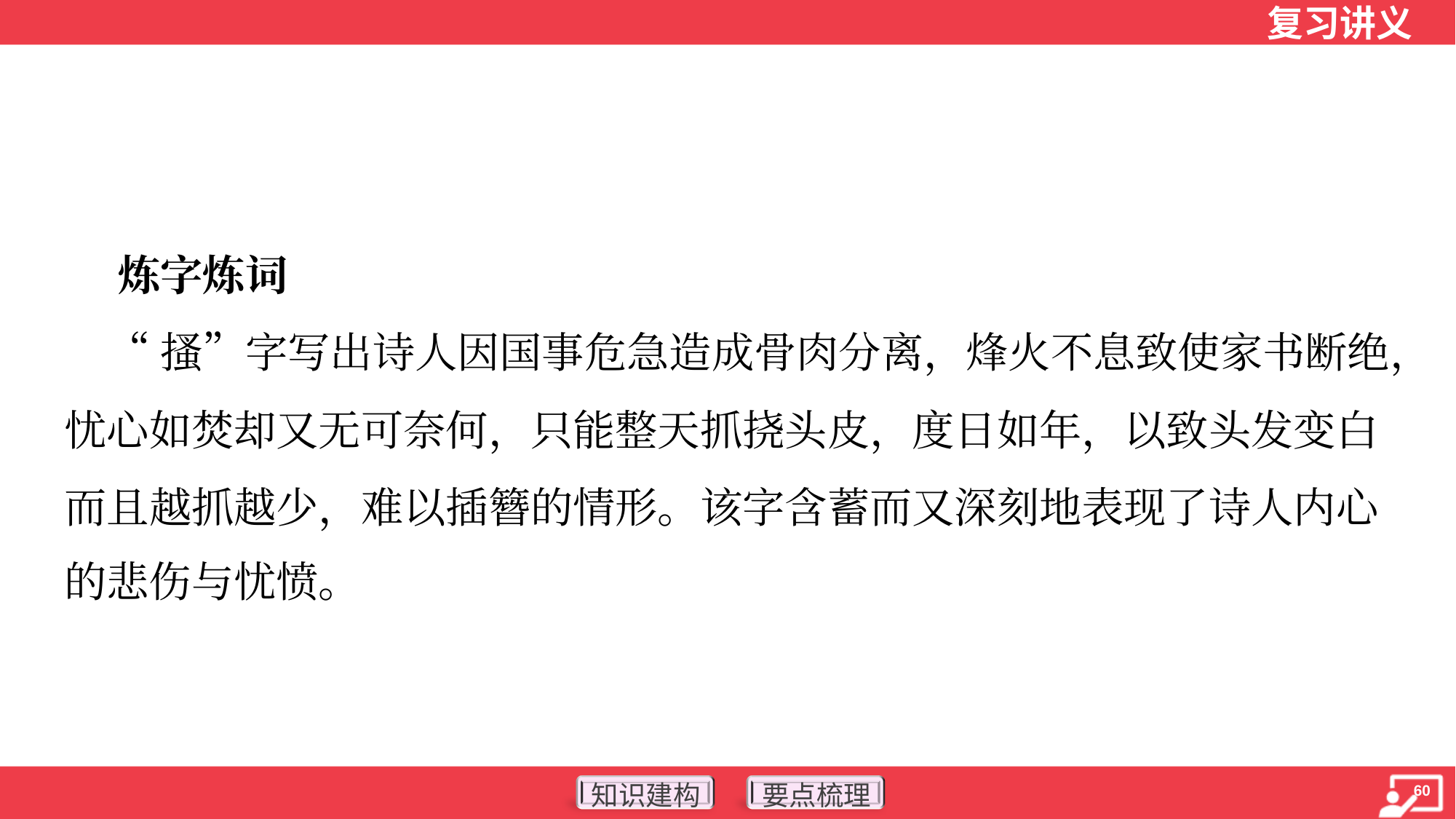

炼字炼词
    “搔”字写出诗人因国事危急造成骨肉分离，烽火不息致使家书断绝，
忧心如焚却又无可奈何，只能整天抓挠头皮，度日如年，以致头发变白
而且越抓越少，难以插簪的情形。该字含蓄而又深刻地表现了诗人内心
的悲伤与忧愤。